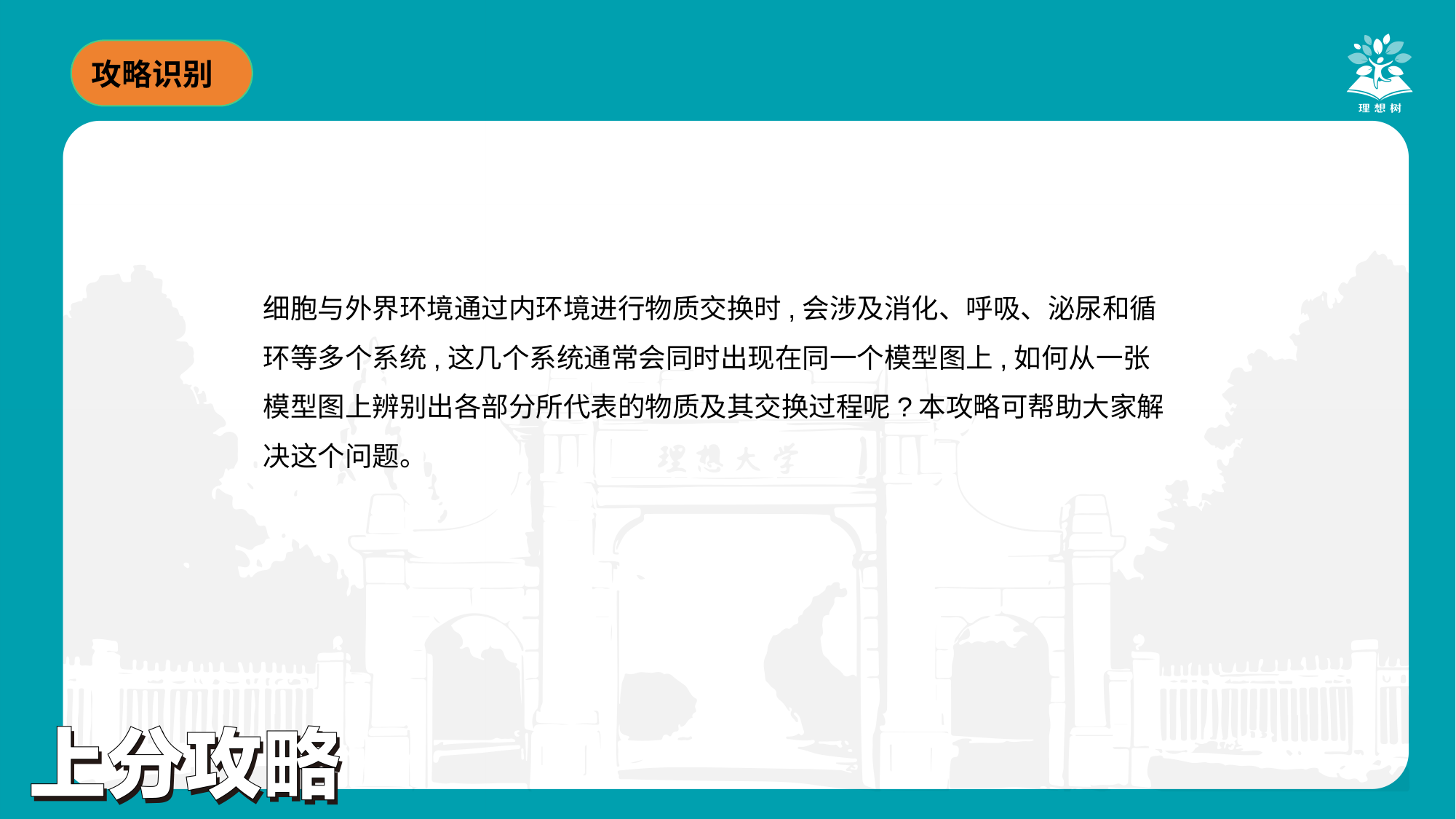

攻略识别
细胞与外界环境通过内环境进行物质交换时,会涉及消化、呼吸、泌尿和循环等多个系统,这几个系统通常会同时出现在同一个模型图上,如何从一张模型图上辨别出各部分所代表的物质及其交换过程呢?本攻略可帮助大家解决这个问题。